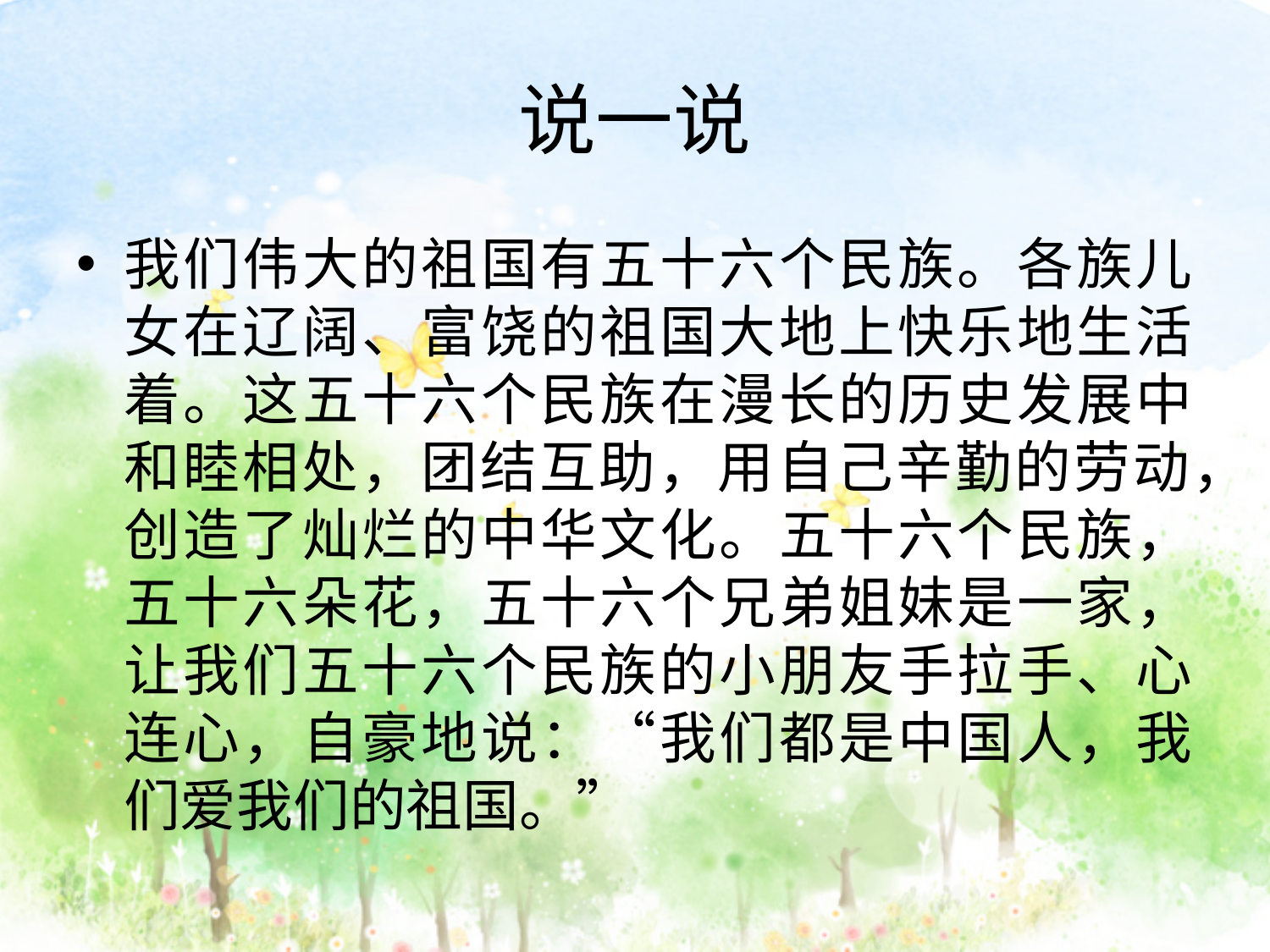

# 说一说
我们伟大的祖国有五十六个民族。各族儿女在辽阔、富饶的祖国大地上快乐地生活着。这五十六个民族在漫长的历史发展中和睦相处，团结互助，用自己辛勤的劳动，创造了灿烂的中华文化。五十六个民族，五十六朵花，五十六个兄弟姐妹是一家，让我们五十六个民族的小朋友手拉手、心连心，自豪地说：“我们都是中国人，我们爱我们的祖国。”